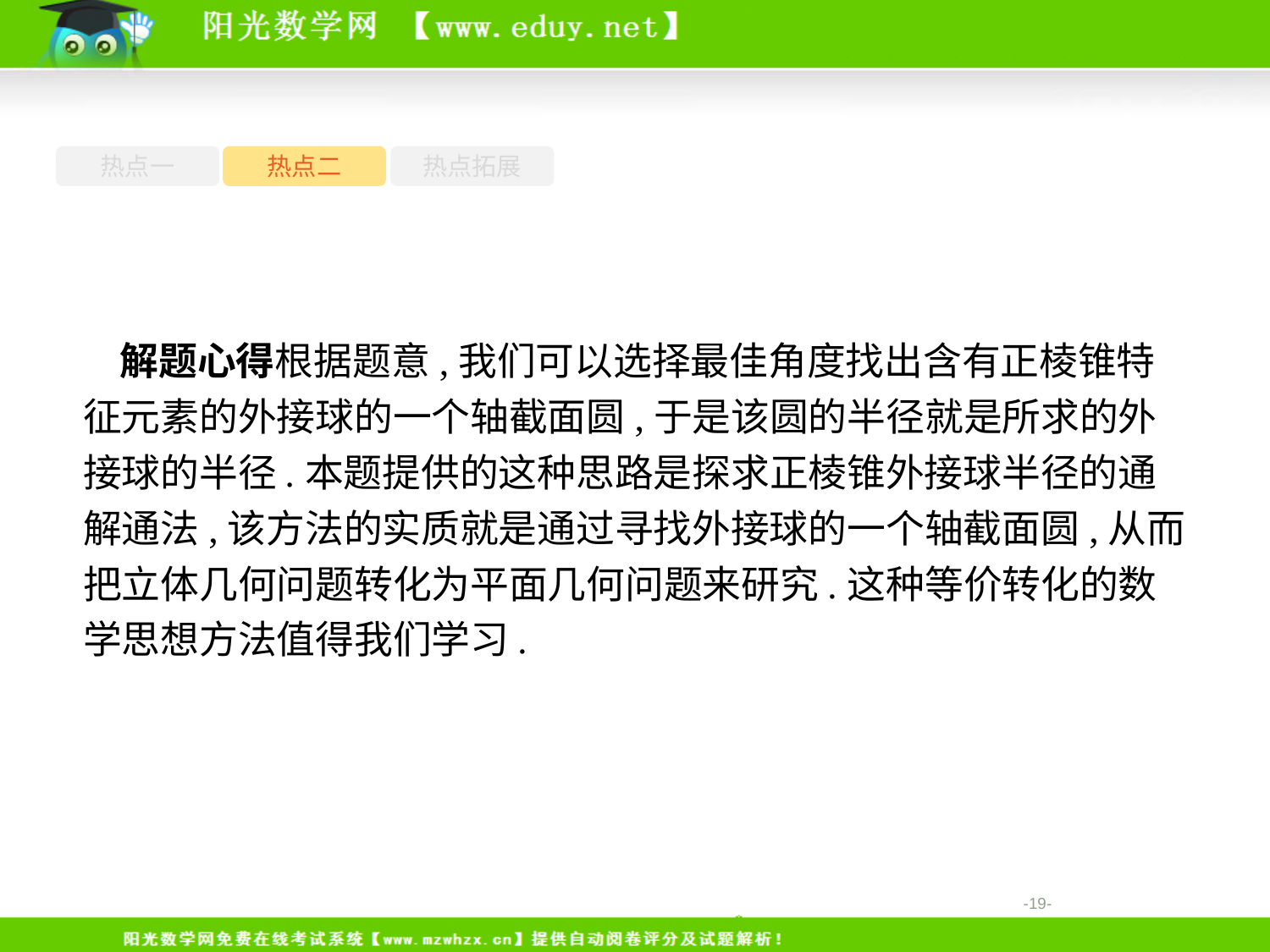

热点一
热点二
热点拓展
解题心得根据题意,我们可以选择最佳角度找出含有正棱锥特征元素的外接球的一个轴截面圆,于是该圆的半径就是所求的外接球的半径.本题提供的这种思路是探求正棱锥外接球半径的通解通法,该方法的实质就是通过寻找外接球的一个轴截面圆,从而把立体几何问题转化为平面几何问题来研究.这种等价转化的数学思想方法值得我们学习.
-19-